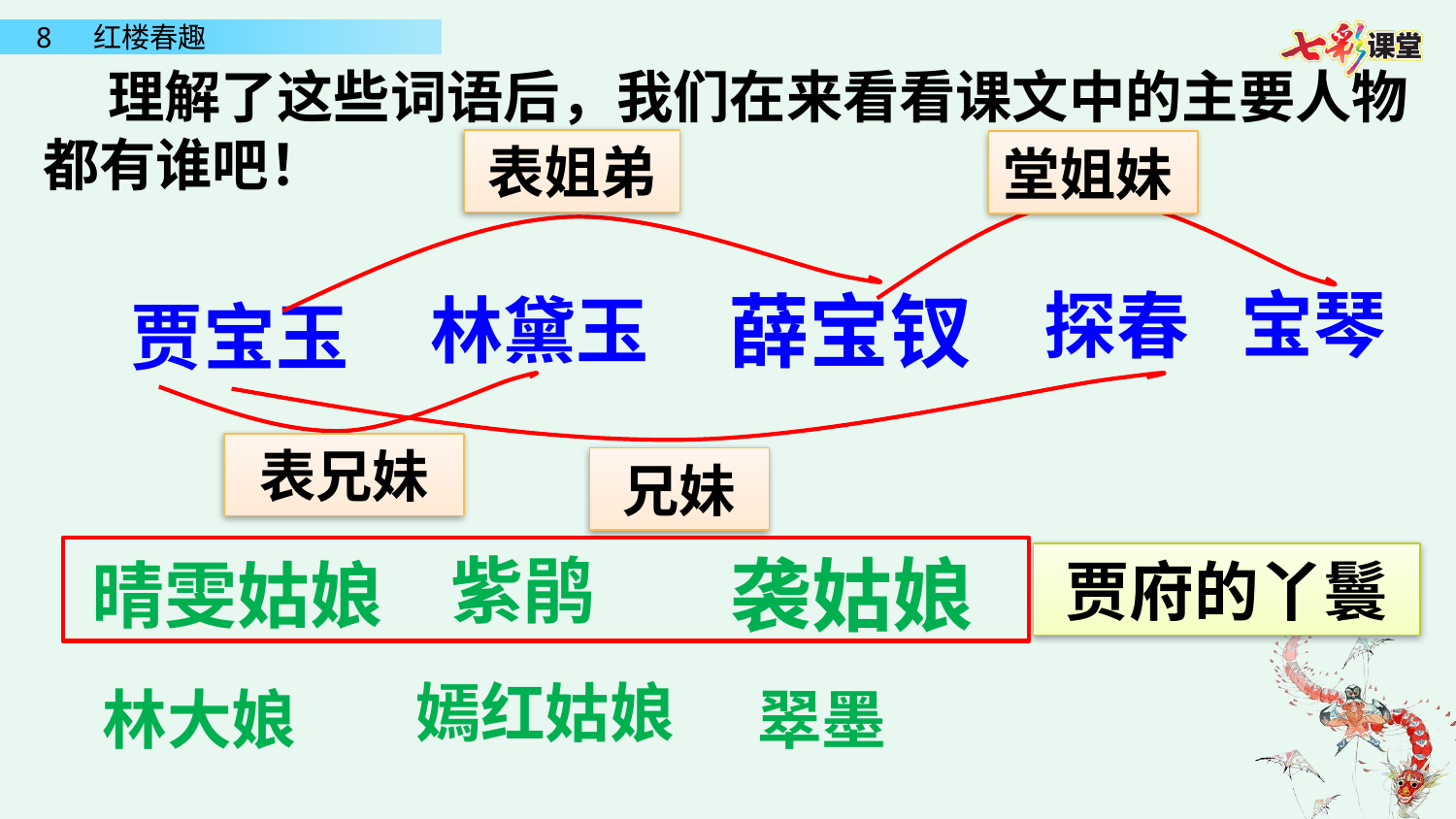

理解了这些词语后，我们在来看看课文中的主要人物都有谁吧！
表姐弟
堂姐妹

宝琴
薛宝钗
探春
林黛玉
贾宝玉

表兄妹
兄妹

袭姑娘
紫鹃
晴雯姑娘
贾府的丫鬟
嫣红姑娘
翠墨
林大娘